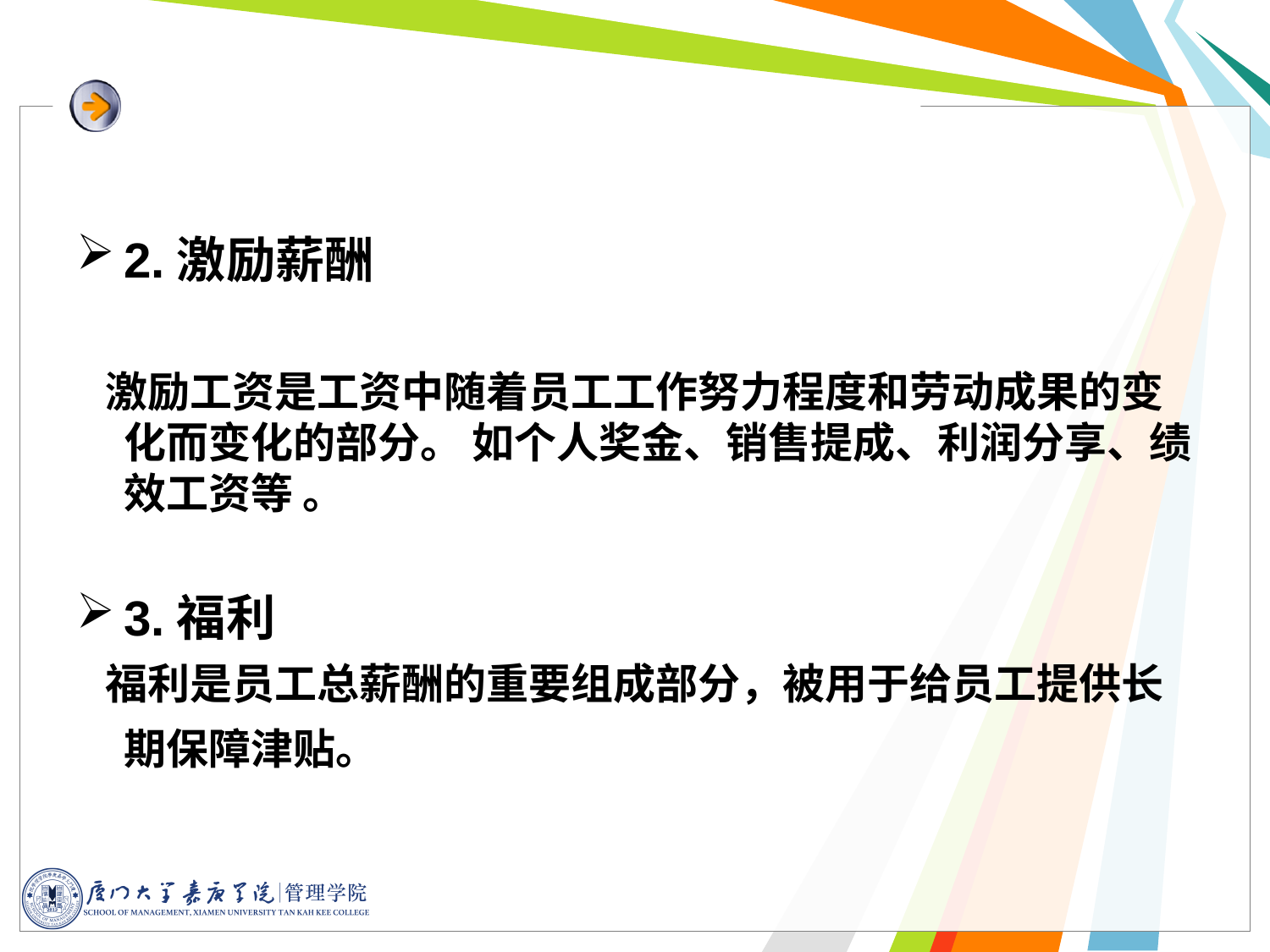

2.激励薪酬

  激励工资是工资中随着员工工作努力程度和劳动成果的变化而变化的部分。 如个人奖金、销售提成、利润分享、绩效工资等 。

3.福利
  福利是员工总薪酬的重要组成部分，被用于给员工提供长期保障津贴。